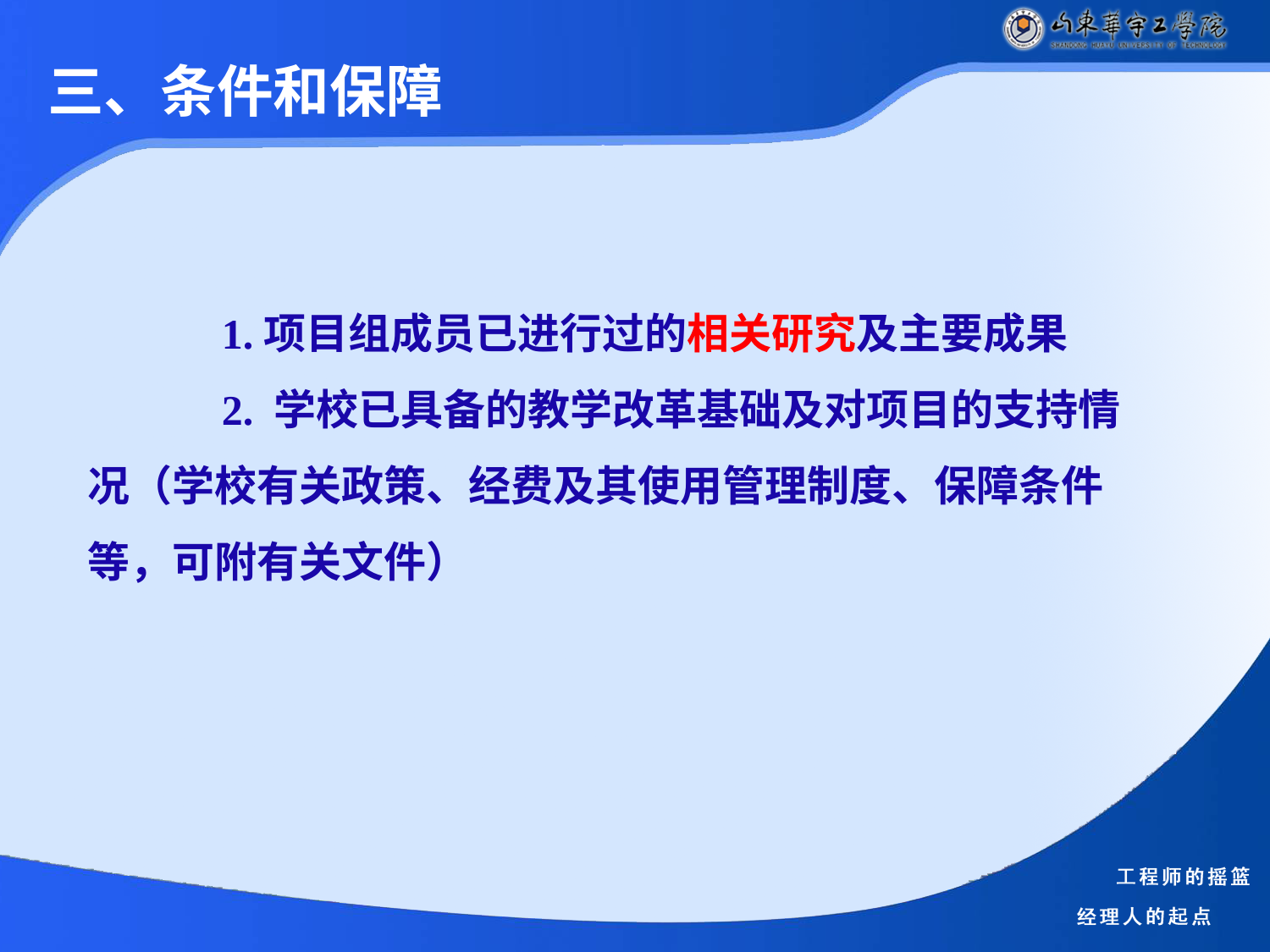

三、条件和保障

        1.项目组成员已进行过的相关研究及主要成果
        2. 学校已具备的教学改革基础及对项目的支持情况（学校有关政策、经费及其使用管理制度、保障条件等，可附有关文件）